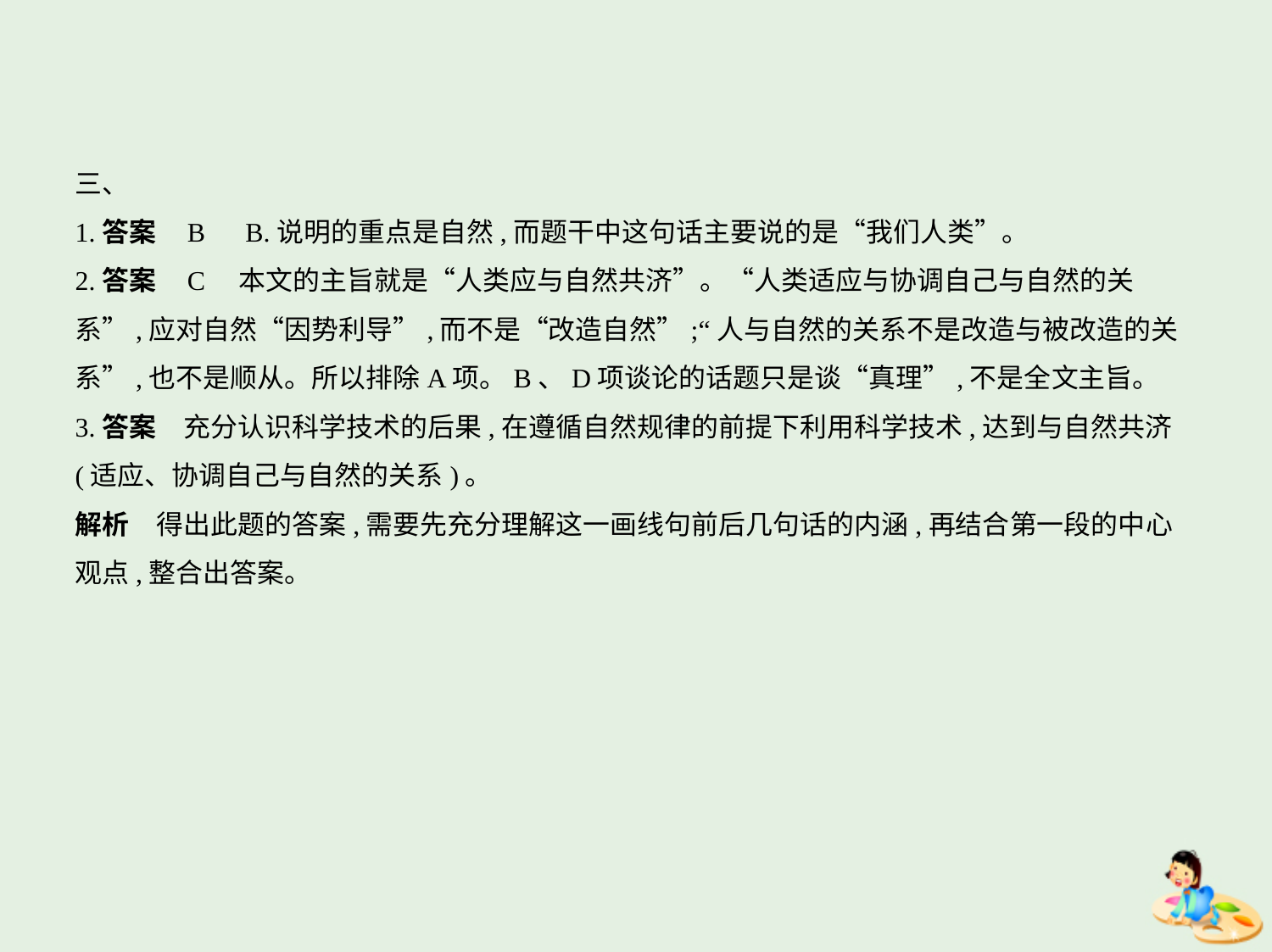

三、
1.答案    B　B.说明的重点是自然,而题干中这句话主要说的是“我们人类”。
2.答案    C　本文的主旨就是“人类应与自然共济”。“人类适应与协调自己与自然的关
系”,应对自然“因势利导”,而不是“改造自然”;“人与自然的关系不是改造与被改造的关
系”,也不是顺从。所以排除A项。B、D项谈论的话题只是谈“真理”,不是全文主旨。
3.答案　充分认识科学技术的后果,在遵循自然规律的前提下利用科学技术,达到与自然共济
(适应、协调自己与自然的关系)。
解析　得出此题的答案,需要先充分理解这一画线句前后几句话的内涵,再结合第一段的中心
观点,整合出答案。